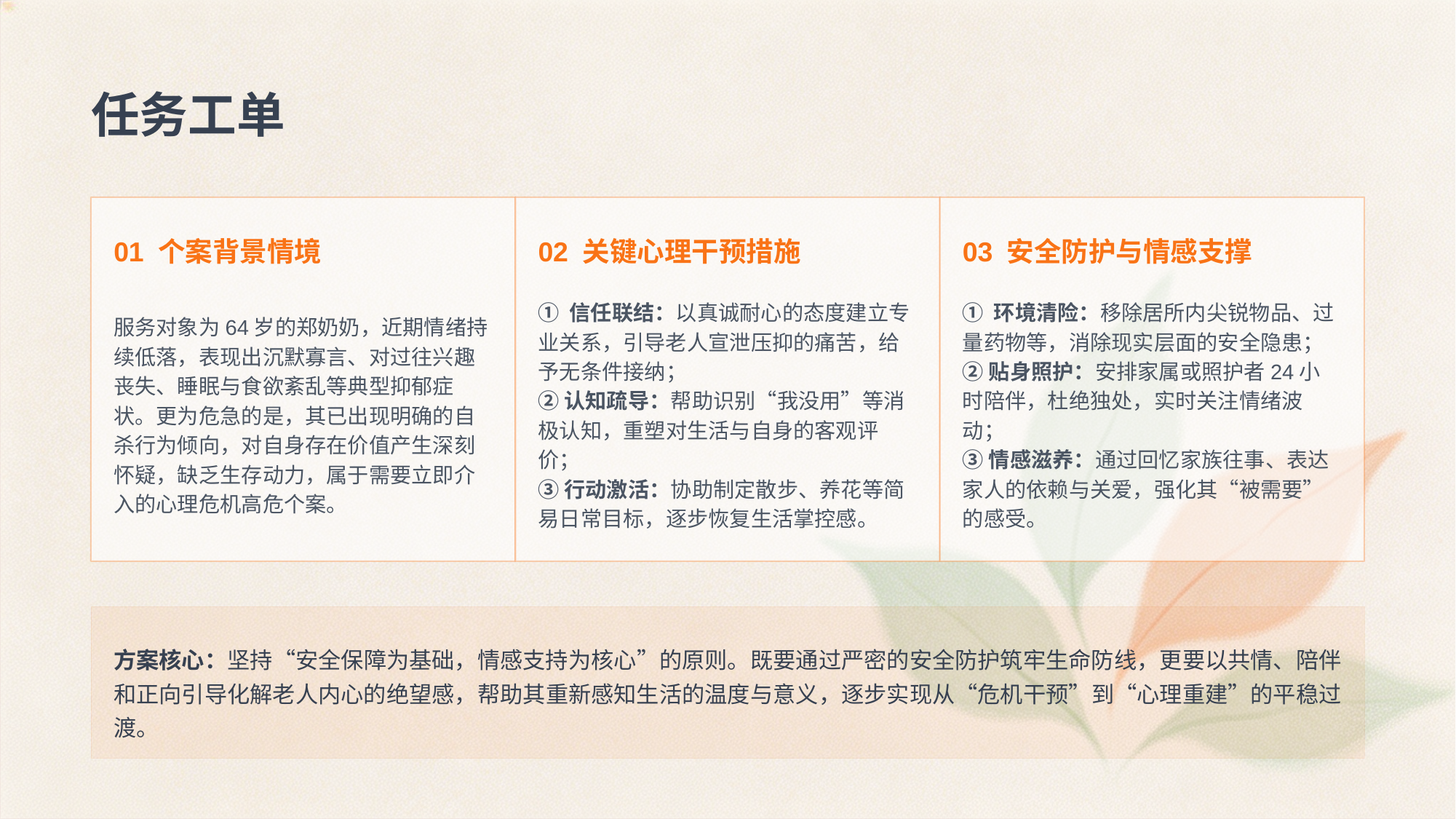

任务工单

01 个案背景情境
02 关键心理干预措施
03 安全防护与情感支撑
服务对象为64岁的郑奶奶，近期情绪持续低落，表现出沉默寡言、对过往兴趣丧失、睡眠与食欲紊乱等典型抑郁症状。更为危急的是，其已出现明确的自杀行为倾向，对自身存在价值产生深刻怀疑，缺乏生存动力，属于需要立即介入的心理危机高危个案。
① 信任联结：以真诚耐心的态度建立专业关系，引导老人宣泄压抑的痛苦，给予无条件接纳；
② 认知疏导：帮助识别“我没用”等消极认知，重塑对生活与自身的客观评价；
③ 行动激活：协助制定散步、养花等简易日常目标，逐步恢复生活掌控感。
① 环境清险：移除居所内尖锐物品、过量药物等，消除现实层面的安全隐患；
② 贴身照护：安排家属或照护者24小时陪伴，杜绝独处，实时关注情绪波动；
③ 情感滋养：通过回忆家族往事、表达家人的依赖与关爱，强化其“被需要”的感受。

方案核心：坚持“安全保障为基础，情感支持为核心”的原则。既要通过严密的安全防护筑牢生命防线，更要以共情、陪伴和正向引导化解老人内心的绝望感，帮助其重新感知生活的温度与意义，逐步实现从“危机干预”到“心理重建”的平稳过渡。